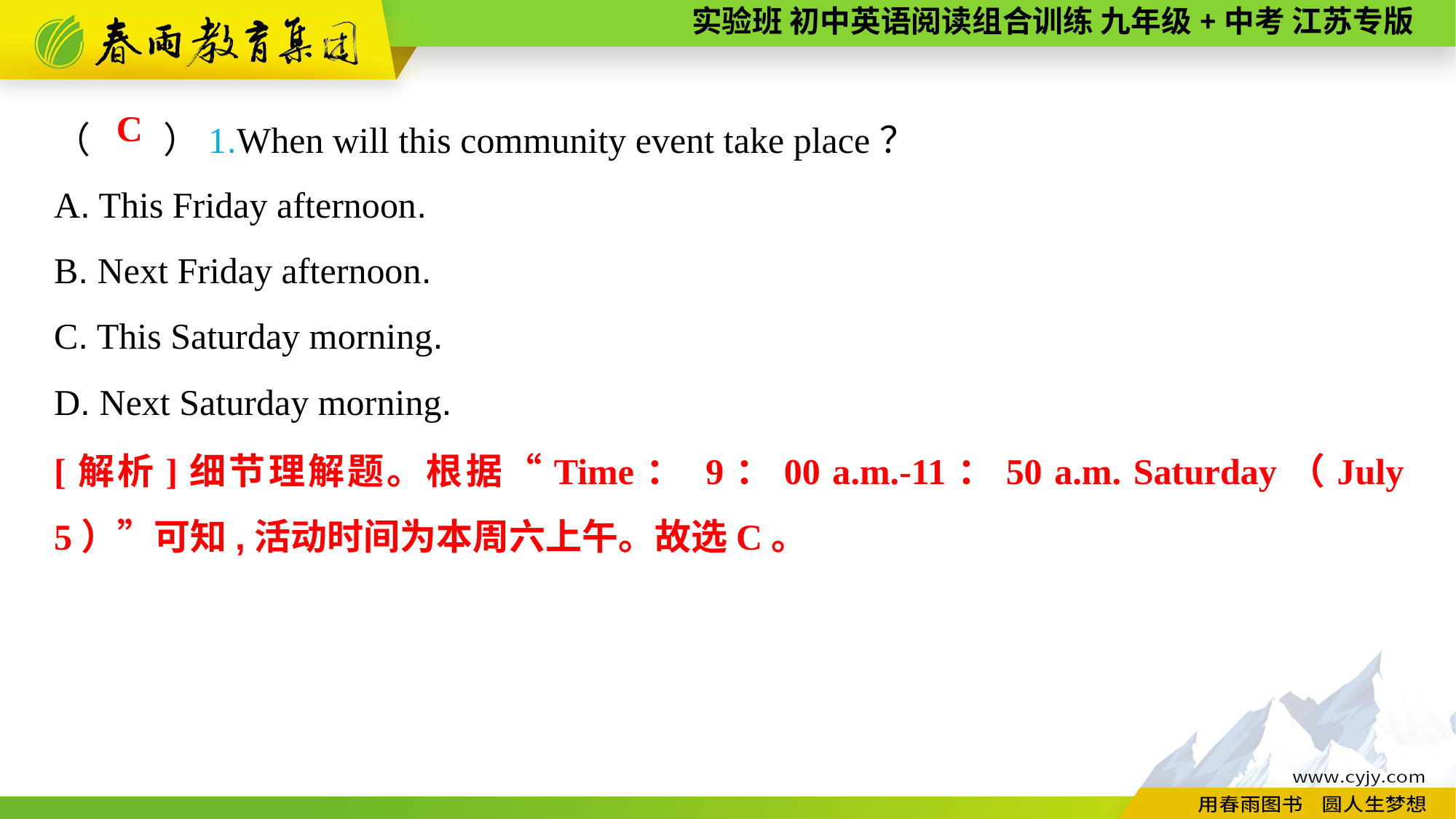

（　　）1.When will this community event take place？
A. This Friday afternoon.
B. Next Friday afternoon.
C. This Saturday morning.
D. Next Saturday morning.
C
[解析]细节理解题。根据“Time： 9：00 a.m.-11：50 a.m. Saturday（July 5）”可知,活动时间为本周六上午。故选C。